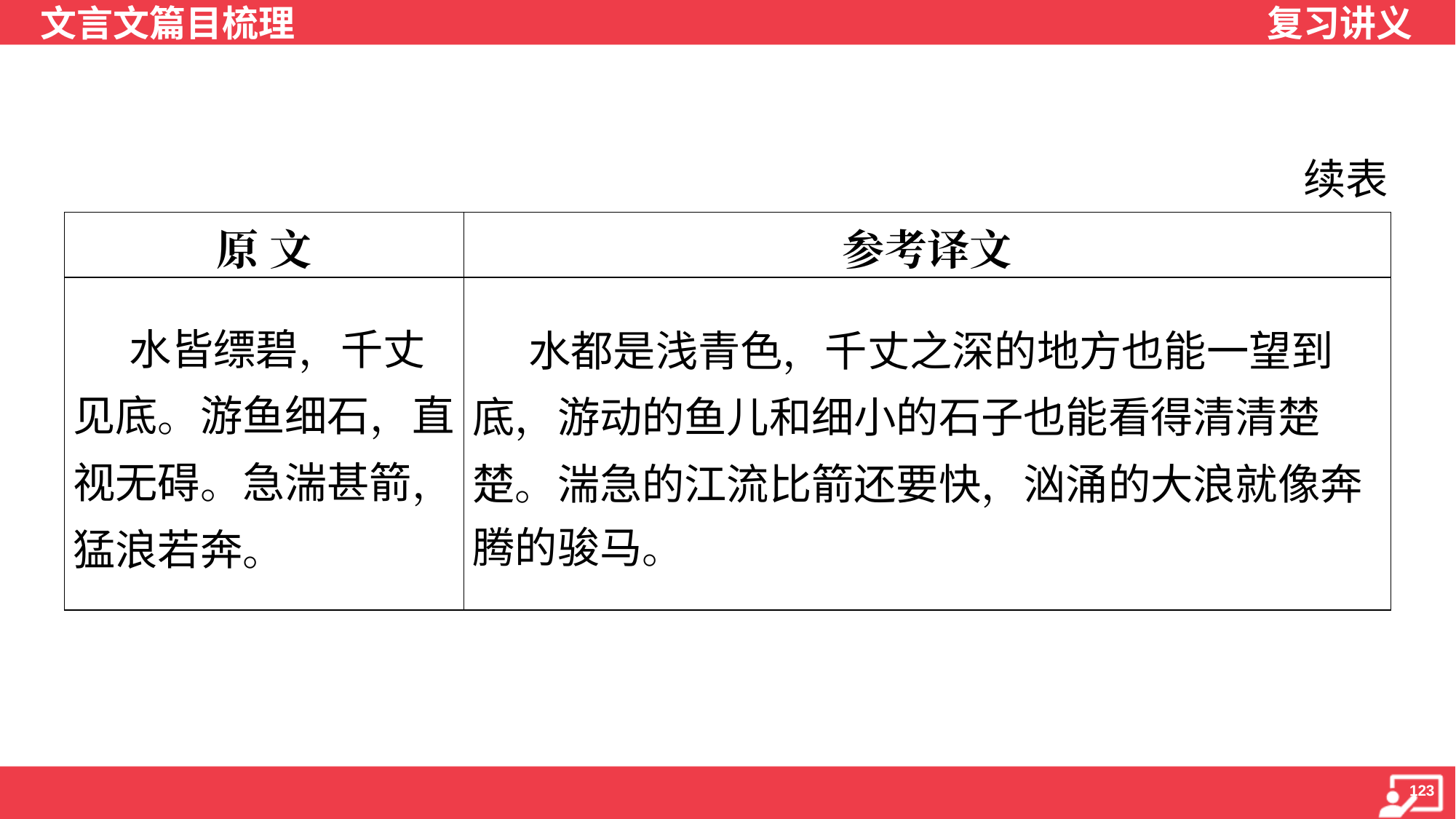

续表
| 原 文 | 参考译文 |
| --- | --- |
| 水皆缥碧，千丈见底。游鱼细石，直视无碍。急湍甚箭，猛浪若奔。 | 水都是浅青色，千丈之深的地方也能一望到 底，游动的鱼儿和细小的石子也能看得清清楚 楚。湍急的江流比箭还要快，汹涌的大浪就像奔 腾的骏马。 |